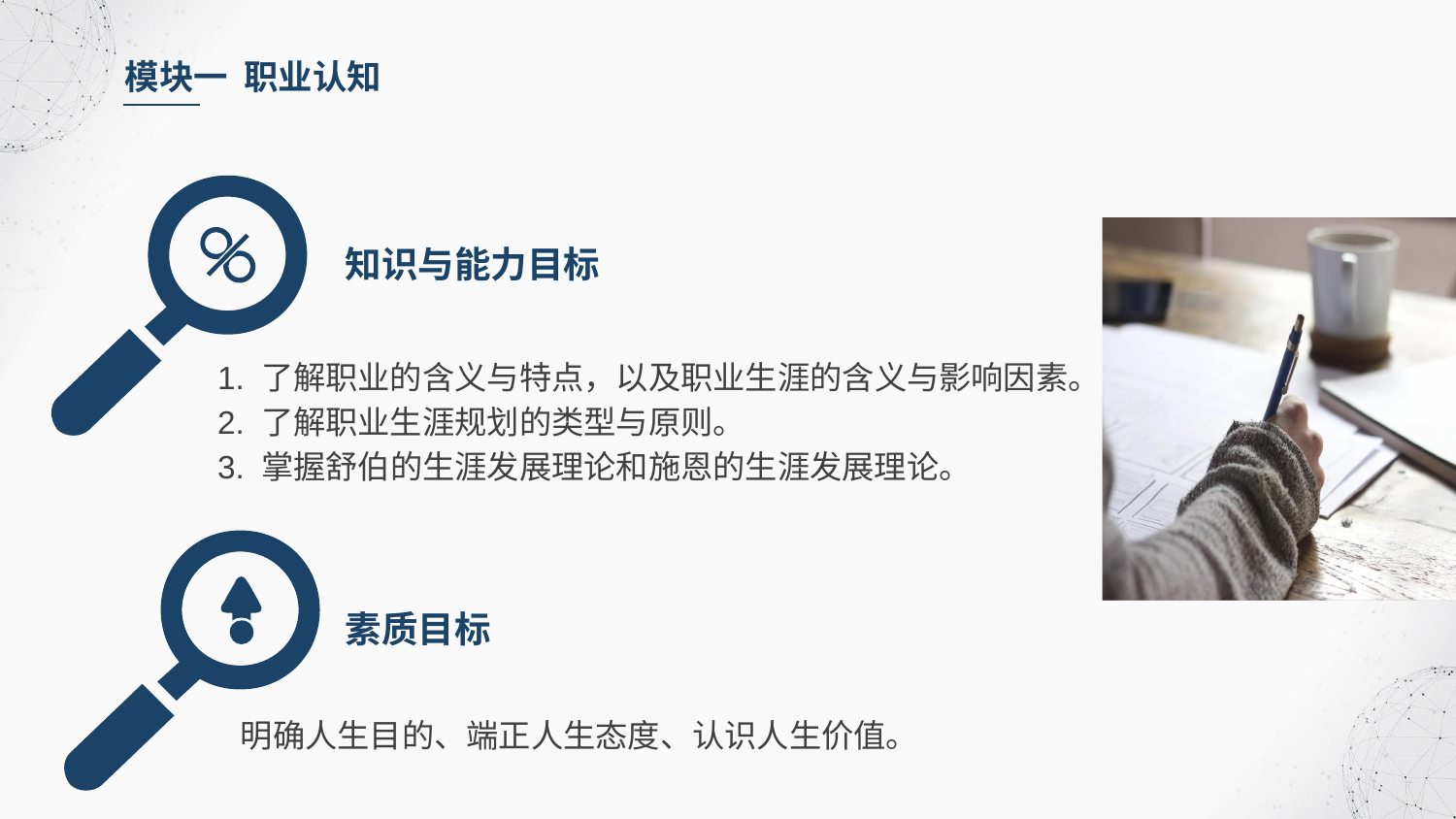

模块一  职业认知

知识与能力目标
1. 了解职业的含义与特点，以及职业生涯的含义与影响因素。
2. 了解职业生涯规划的类型与原则。
3. 掌握舒伯的生涯发展理论和施恩的生涯发展理论。

素质目标
明确人生目的、端正人生态度、认识人生价值。